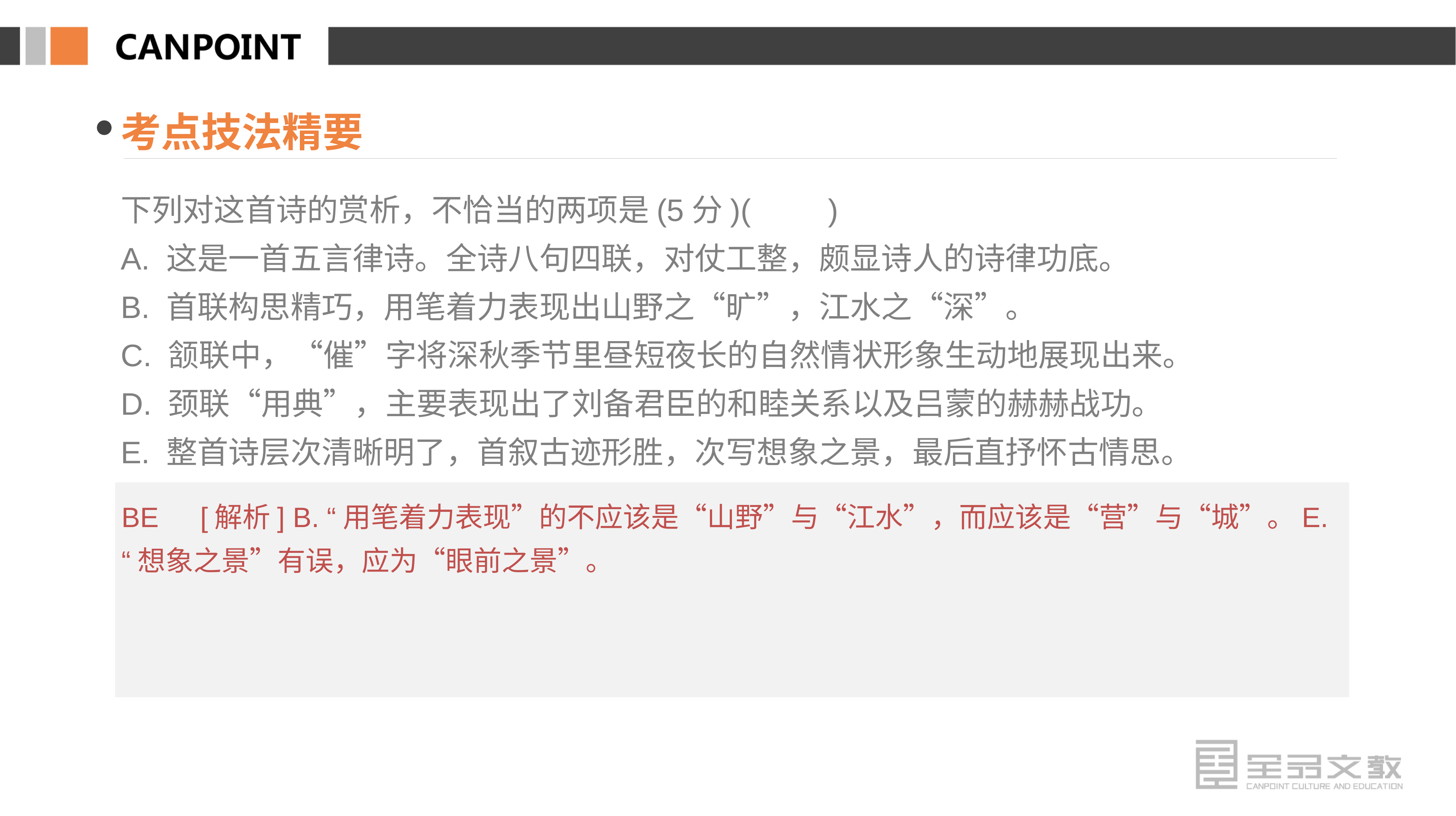

考点技法精要

下列对这首诗的赏析，不恰当的两项是(5分)(　　)
A. 这是一首五言律诗。全诗八句四联，对仗工整，颇显诗人的诗律功底。
B. 首联构思精巧，用笔着力表现出山野之“旷”，江水之“深”。
C. 颔联中，“催”字将深秋季节里昼短夜长的自然情状形象生动地展现出来。
D. 颈联“用典”，主要表现出了刘备君臣的和睦关系以及吕蒙的赫赫战功。
E. 整首诗层次清晰明了，首叙古迹形胜，次写想象之景，最后直抒怀古情思。

BE　[解析] B. “用笔着力表现”的不应该是“山野”与“江水”，而应该是“营”与“城”。E. “想象之景”有误，应为“眼前之景”。